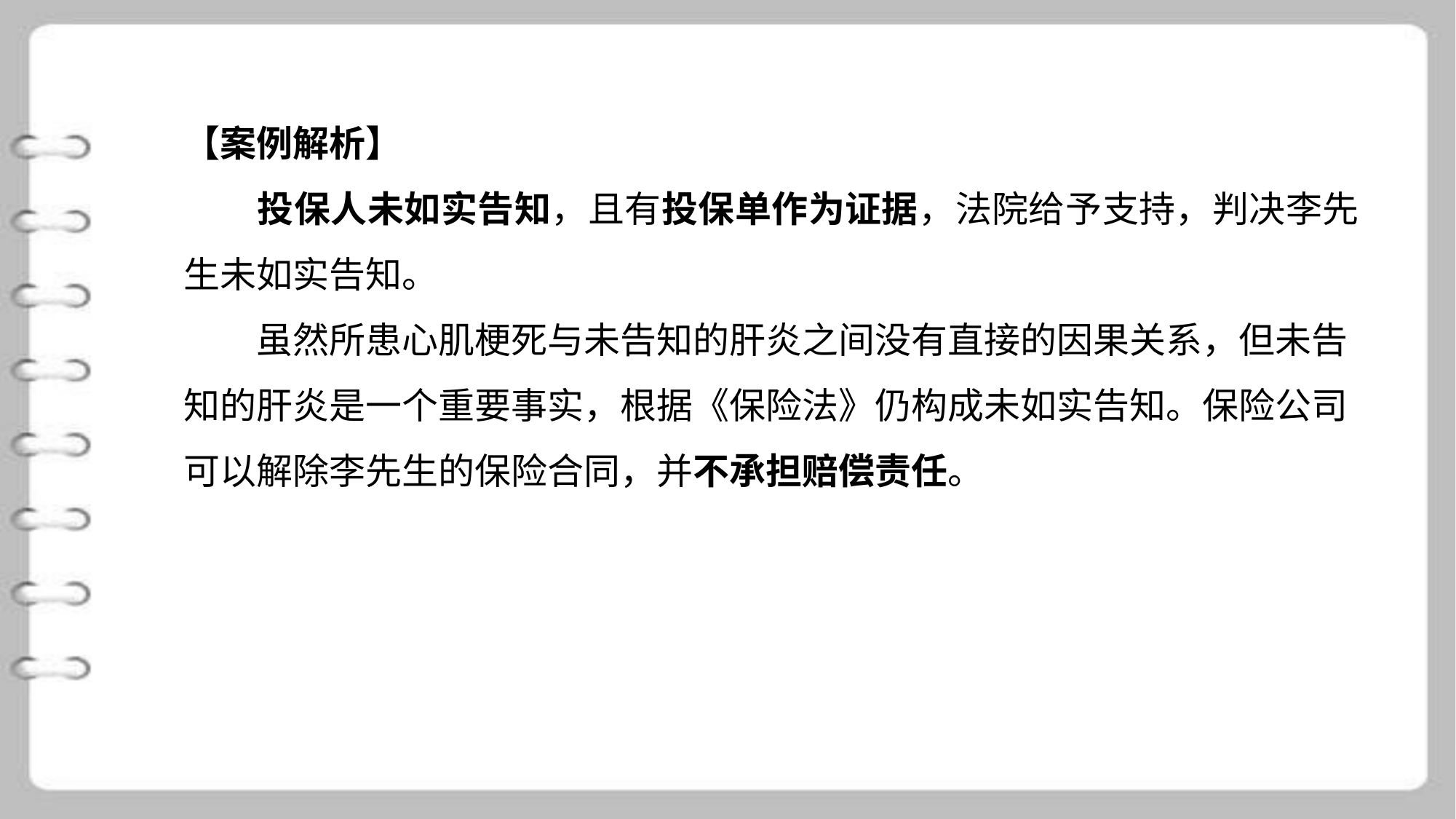

【案例解析】
　　投保人未如实告知，且有投保单作为证据，法院给予支持，判决李先生未如实告知。
　　虽然所患心肌梗死与未告知的肝炎之间没有直接的因果关系，但未告知的肝炎是一个重要事实，根据《保险法》仍构成未如实告知。保险公司可以解除李先生的保险合同，并不承担赔偿责任。